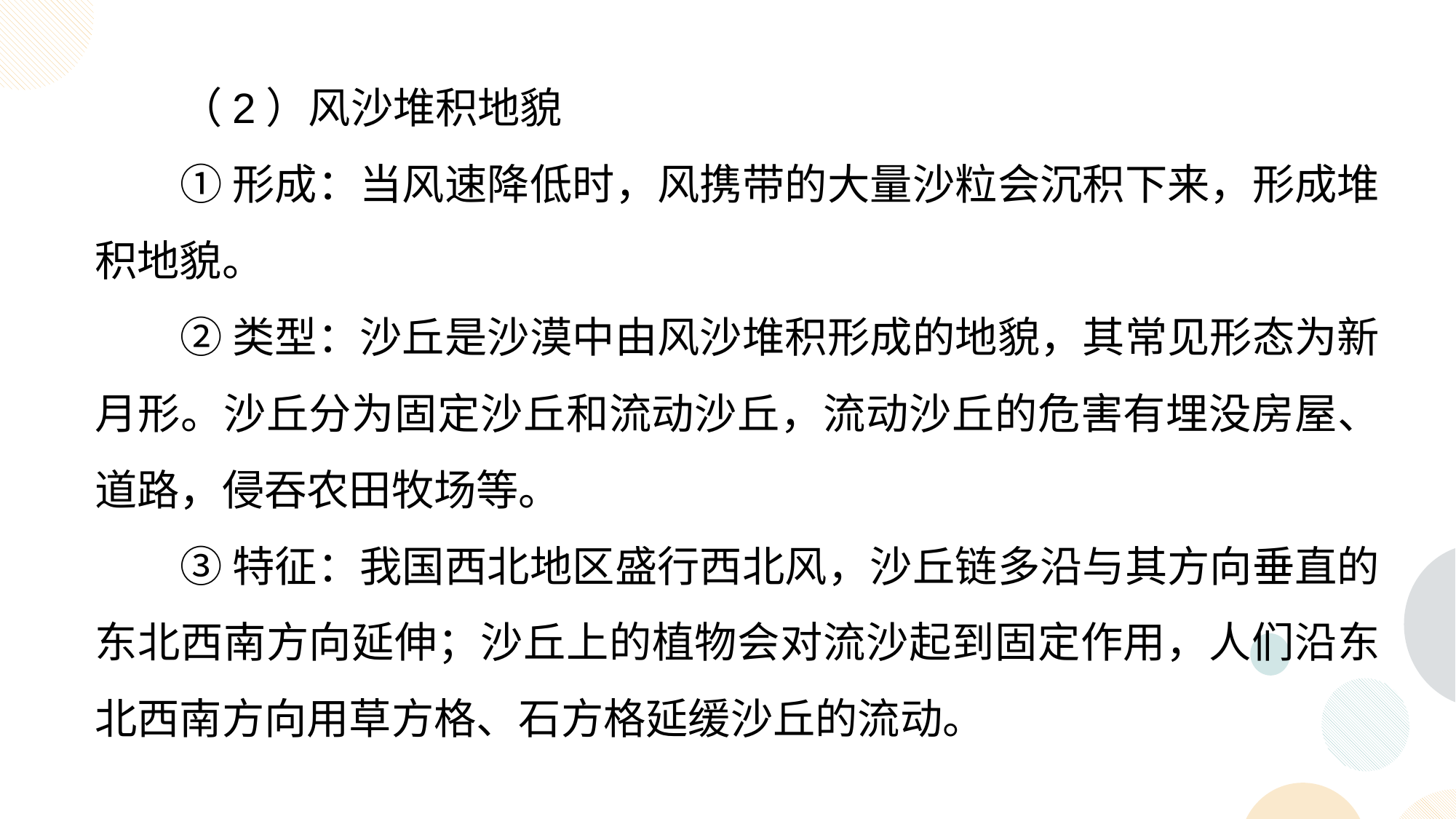

（2）风沙堆积地貌
①形成：当风速降低时，风携带的大量沙粒会沉积下来，形成堆积地貌。
②类型：沙丘是沙漠中由风沙堆积形成的地貌，其常见形态为新月形。沙丘分为固定沙丘和流动沙丘，流动沙丘的危害有埋没房屋、道路，侵吞农田牧场等。
③特征：我国西北地区盛行西北风，沙丘链多沿与其方向垂直的东北西南方向延伸；沙丘上的植物会对流沙起到固定作用，人们沿东北西南方向用草方格、石方格延缓沙丘的流动。